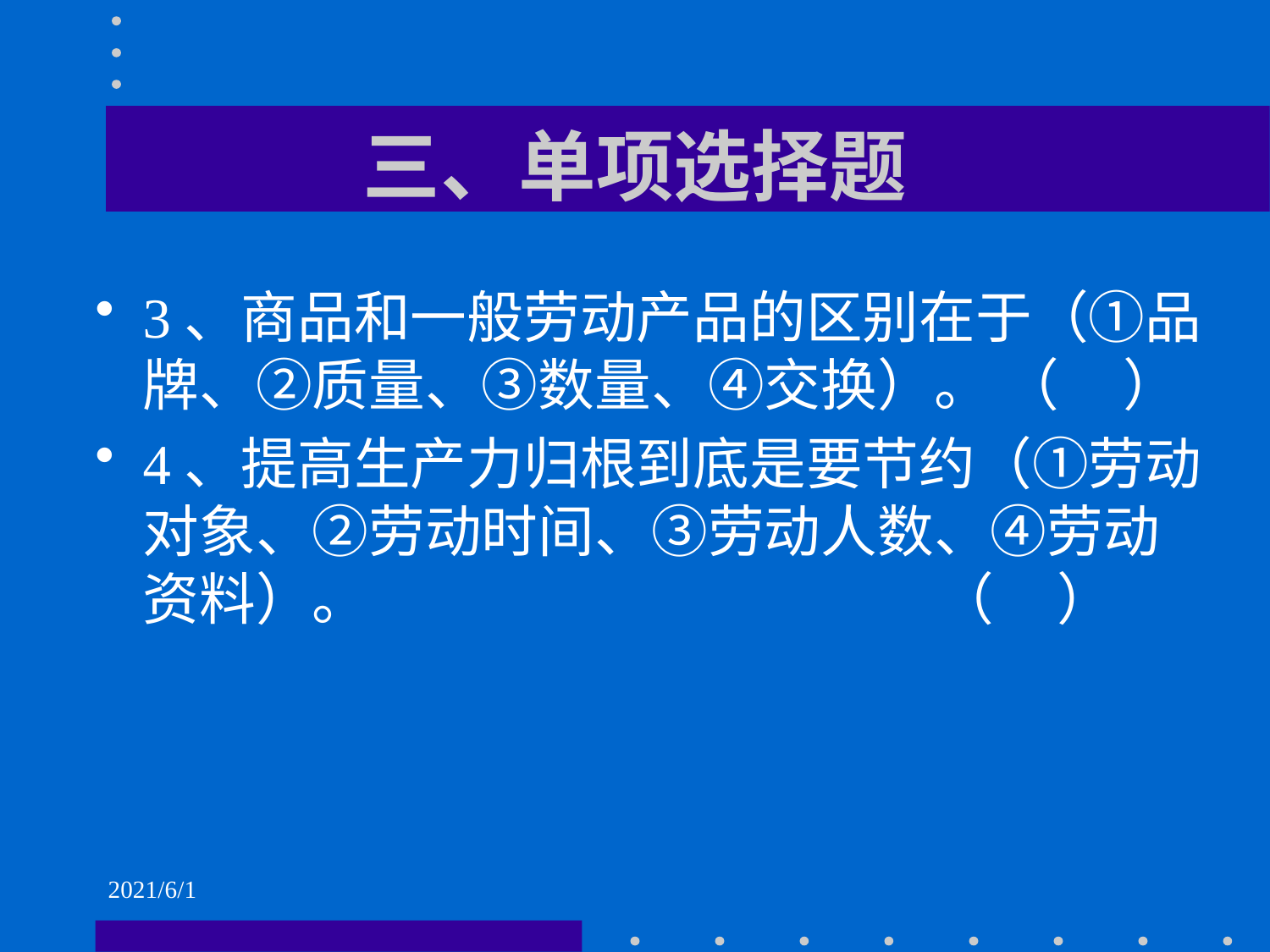

# 三、单项选择题
3、商品和一般劳动产品的区别在于（①品牌、②质量、③数量、④交换）。 （     ）
4、提高生产力归根到底是要节约（①劳动对象、②劳动时间、③劳动人数、④劳动资料）。                                             （     ）
2021/6/1